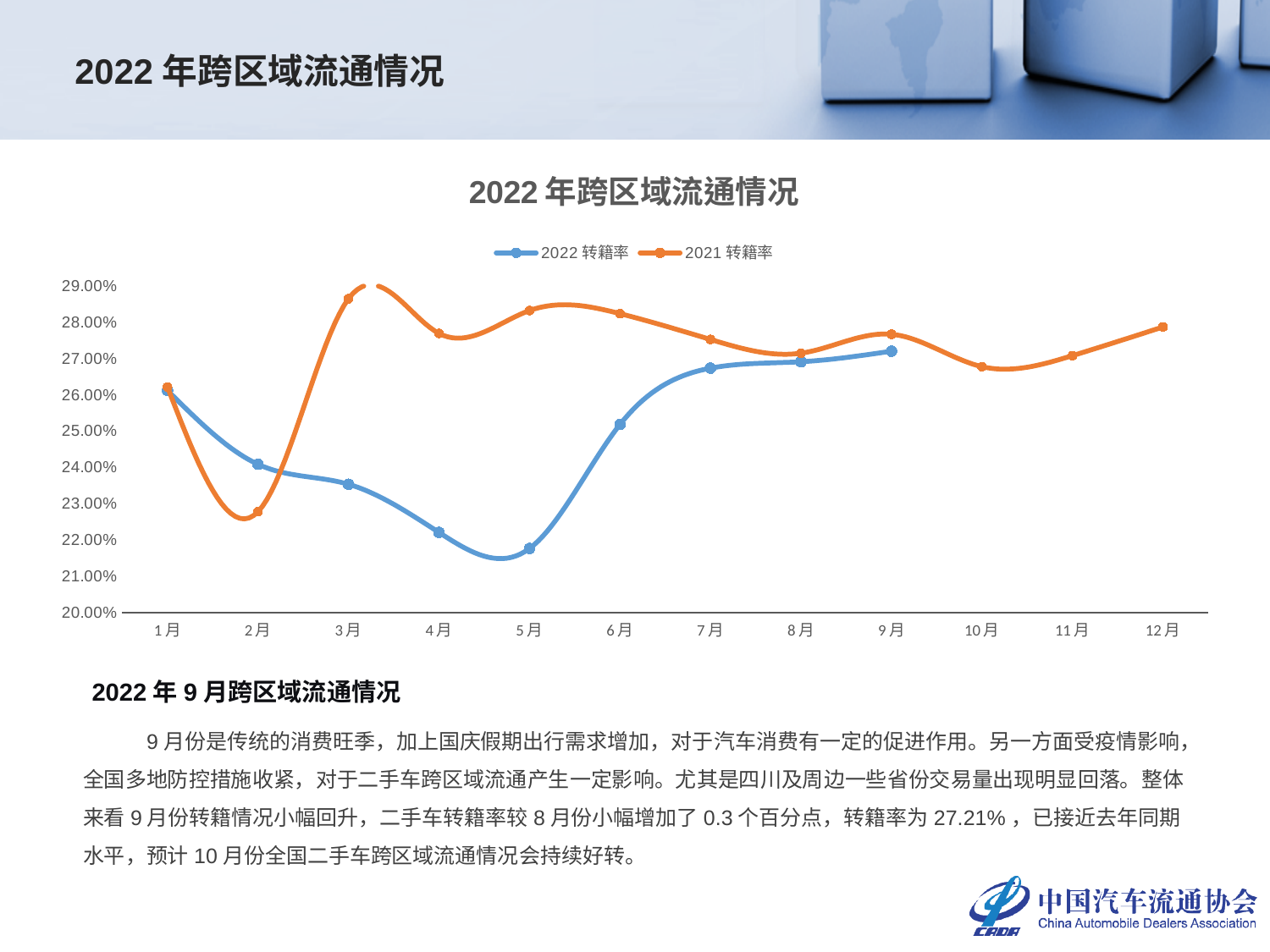

2022年跨区域流通情况

### Chart: 2022年跨区域流通情况

| Category | 2022转籍率 | 2021转籍率 |
|---|---|---|
| 1月 | 0.2612567162429857 | 0.2622 |
| 2月 | 0.2408744346727835 | 0.2278 |
| 3月 | 0.23537404334605838 | 0.28652807900987814 |
| 4月 | 0.2221 | 0.276964429722632 |
| 5月 | 0.2176584136087943 | 0.2832693846564212 |
| 6月 | 0.25186010329044156 | 0.2824207662655589 |
| 7月 | 0.26738517394527705 | 0.2753 |
| 8月 | 0.2691525945731221 | 0.2715122697461952 |
| 9月 | 0.2720663240400406 | 0.2767349135947297 |
| 10月 | None | 0.2678 |
| 11月 | None | 0.2708417007625913 |
| 12月 | None | 0.27873888359842963 |
2022年9月跨区域流通情况
9月份是传统的消费旺季，加上国庆假期出行需求增加，对于汽车消费有一定的促进作用。另一方面受疫情影响，全国多地防控措施收紧，对于二手车跨区域流通产生一定影响。尤其是四川及周边一些省份交易量出现明显回落。整体来看9月份转籍情况小幅回升，二手车转籍率较8月份小幅增加了0.3个百分点，转籍率为27.21%，已接近去年同期水平，预计10月份全国二手车跨区域流通情况会持续好转。